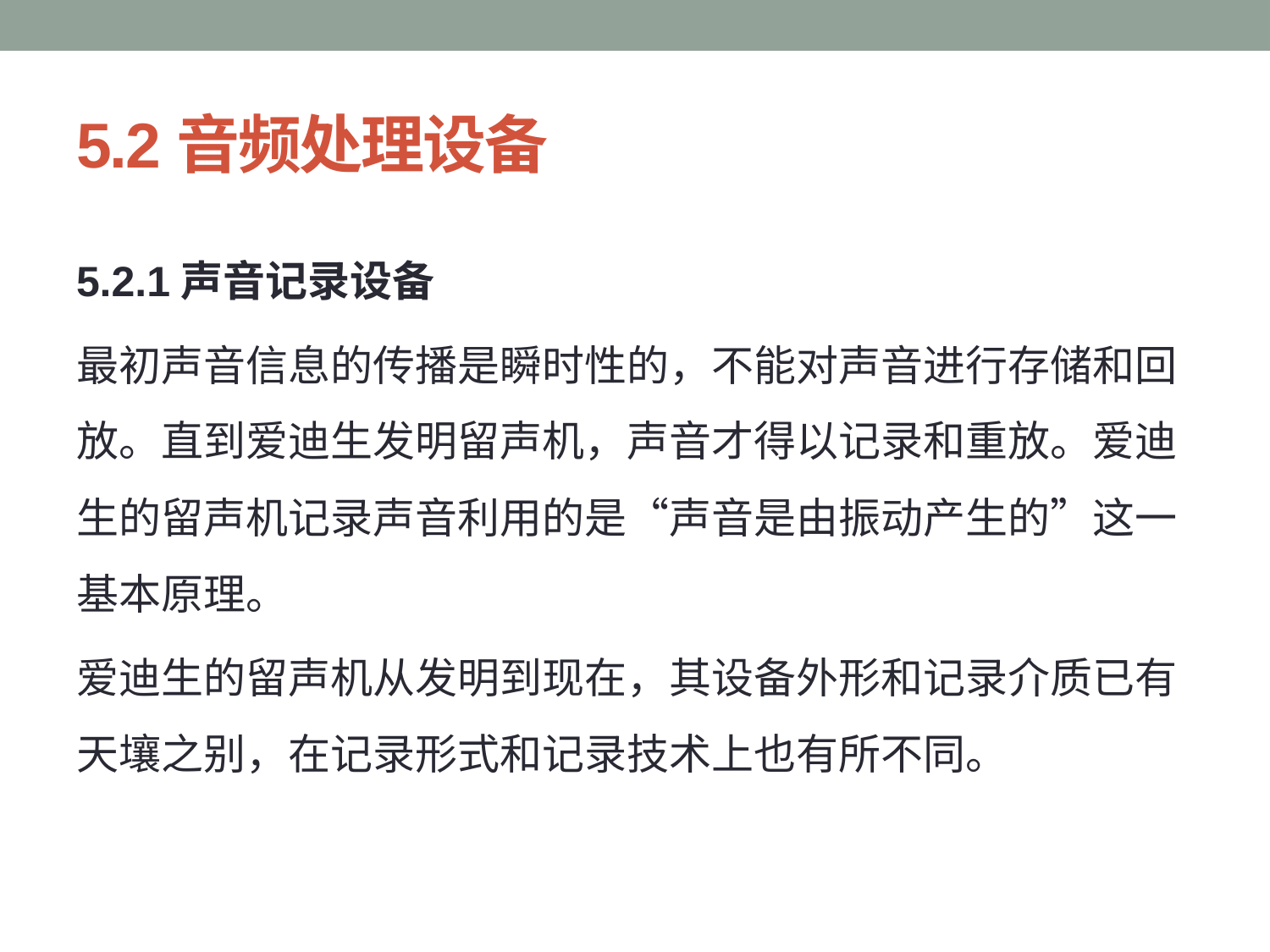

# 5.2音频处理设备
5.2.1声音记录设备
最初声音信息的传播是瞬时性的，不能对声音进行存储和回放。直到爱迪生发明留声机，声音才得以记录和重放。爱迪生的留声机记录声音利用的是“声音是由振动产生的”这一基本原理。
爱迪生的留声机从发明到现在，其设备外形和记录介质已有天壤之别，在记录形式和记录技术上也有所不同。